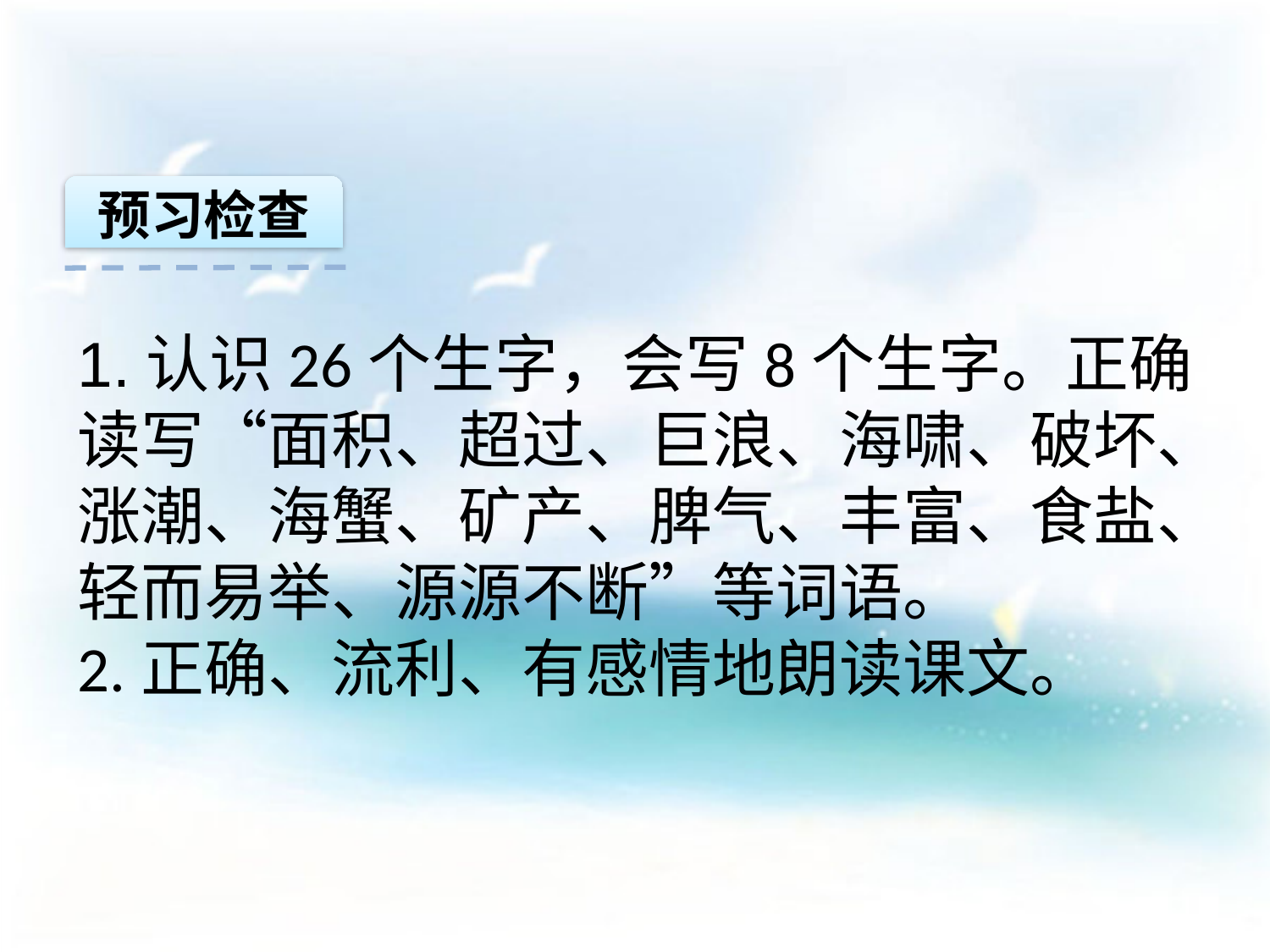

预习检查
1.认识26个生字，会写8个生字。正确
读写“面积、超过、巨浪、海啸、破坏、
涨潮、海蟹、矿产、脾气、丰富、食盐、
轻而易举、源源不断”等词语。
2.正确、流利、有感情地朗读课文。